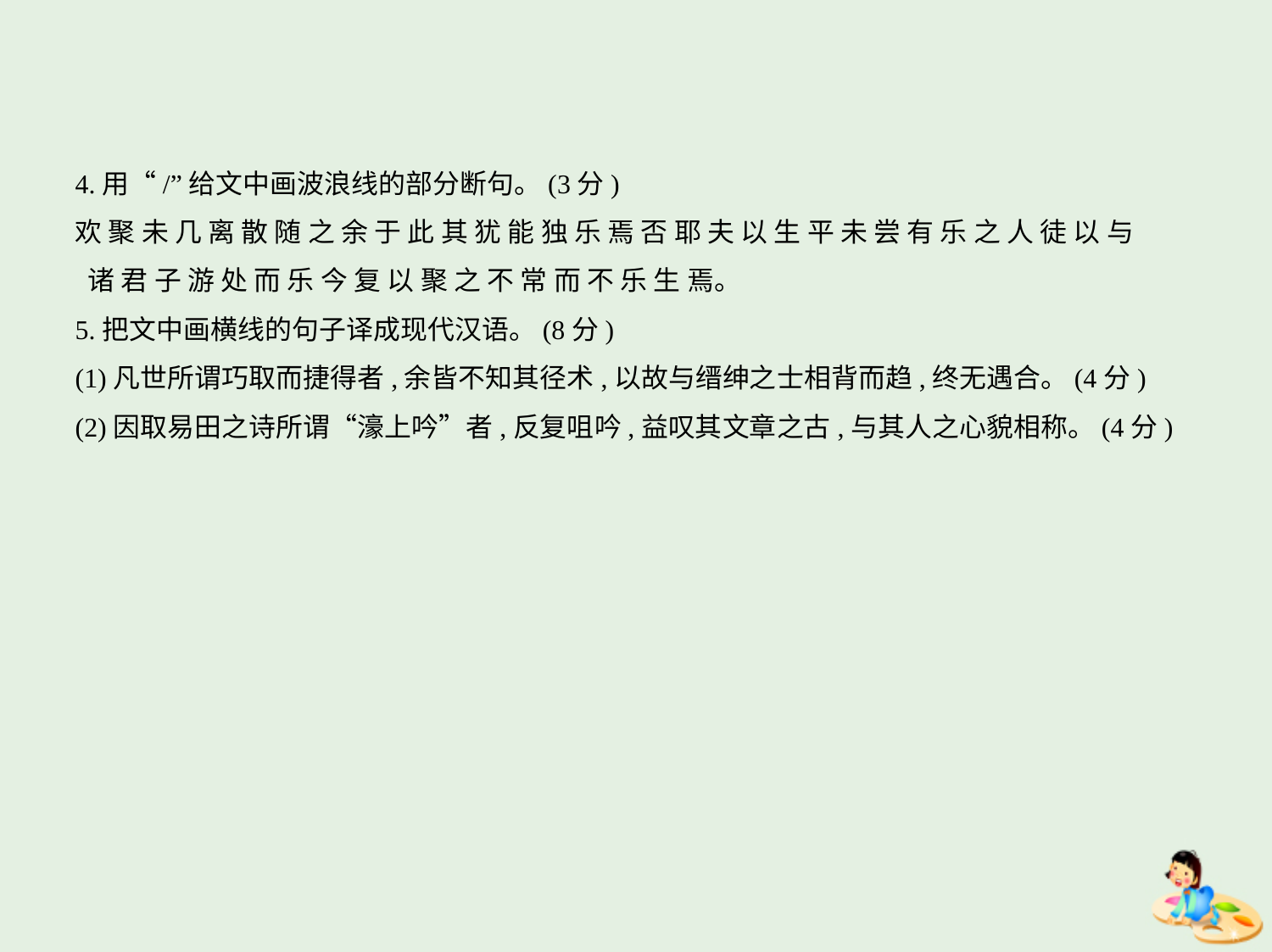

4.用“/”给文中画波浪线的部分断句。(3分)
欢 聚 未 几 离 散 随 之 余 于 此 其 犹 能 独 乐 焉 否 耶 夫 以 生 平 未 尝 有 乐 之 人 徒 以 与
 诸 君 子 游 处 而 乐 今 复 以 聚 之 不 常 而 不 乐 生 焉。
5.把文中画横线的句子译成现代汉语。(8分)
(1)凡世所谓巧取而捷得者,余皆不知其径术,以故与缙绅之士相背而趋,终无遇合。(4分)
(2)因取易田之诗所谓“濠上吟”者,反复咀吟,益叹其文章之古,与其人之心貌相称。(4分)